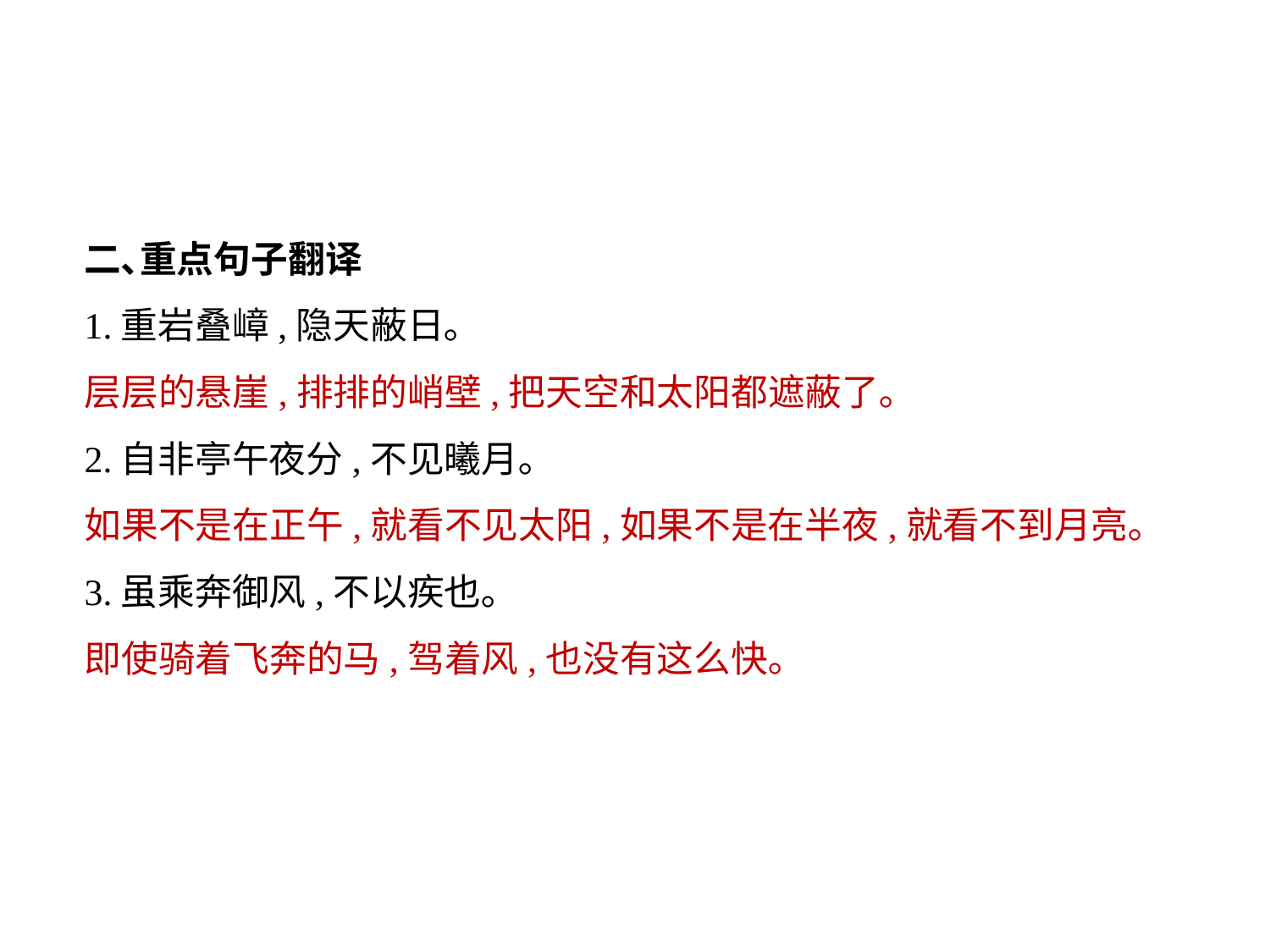

二､重点句子翻译
1.重岩叠嶂,隐天蔽日｡
层层的悬崖,排排的峭壁,把天空和太阳都遮蔽了｡
2.自非亭午夜分,不见曦月｡
如果不是在正午,就看不见太阳,如果不是在半夜,就看不到月亮｡
3.虽乘奔御风,不以疾也｡
即使骑着飞奔的马,驾着风,也没有这么快｡